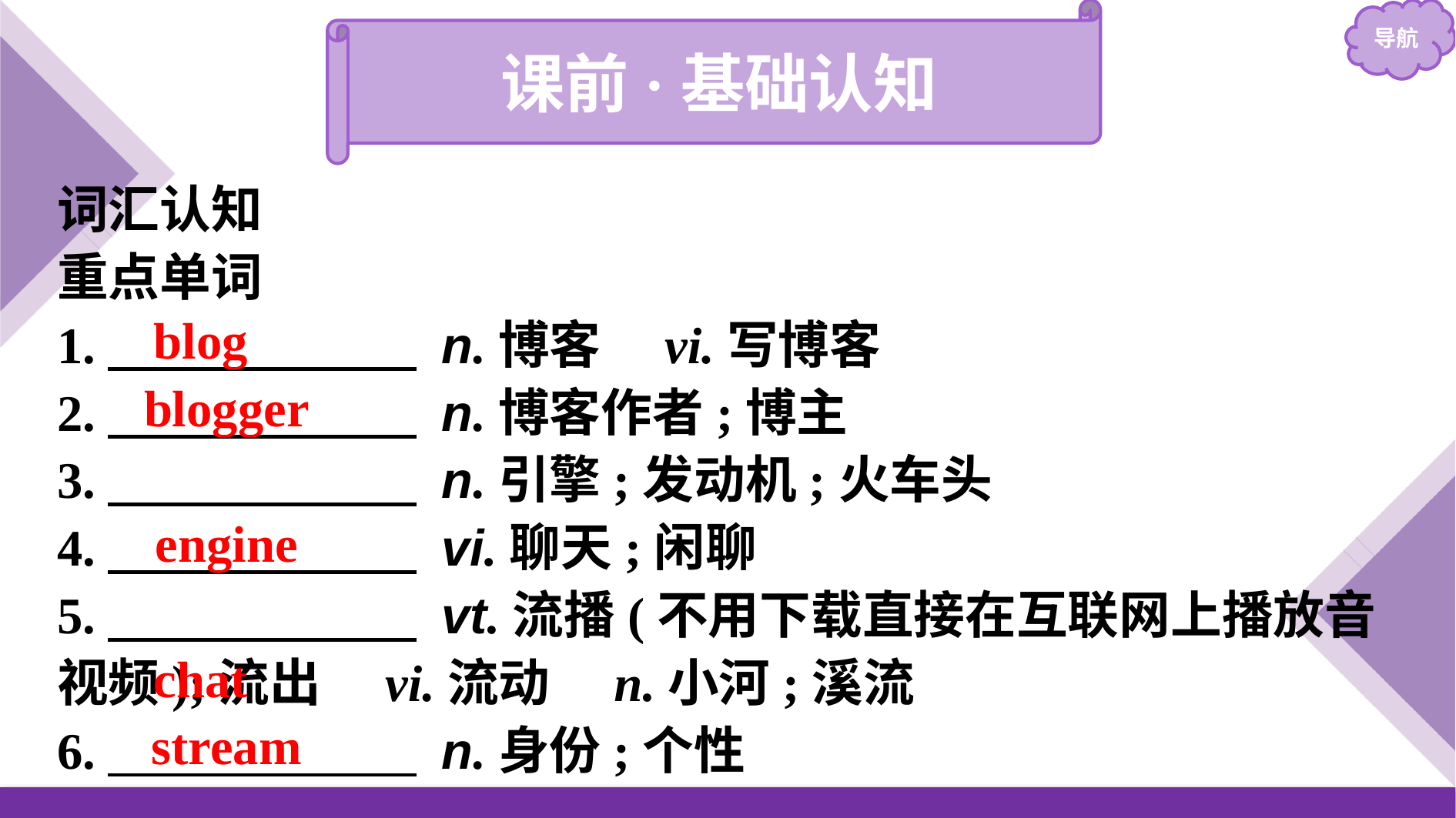

课前·基础认知
词汇认知
重点单词
1.　　　　　　 n.博客　vi.写博客
2.　　　　　　 n.博客作者;博主
3.　　　　　　 n.引擎;发动机;火车头
4.　　　　　　 vi.聊天;闲聊
5.　　　　　　 vt.流播(不用下载直接在互联网上播放音视频);流出　vi.流动　n.小河;溪流
6.　　　　　　 n.身份;个性
blog
blogger
engine
chat
stream

identity